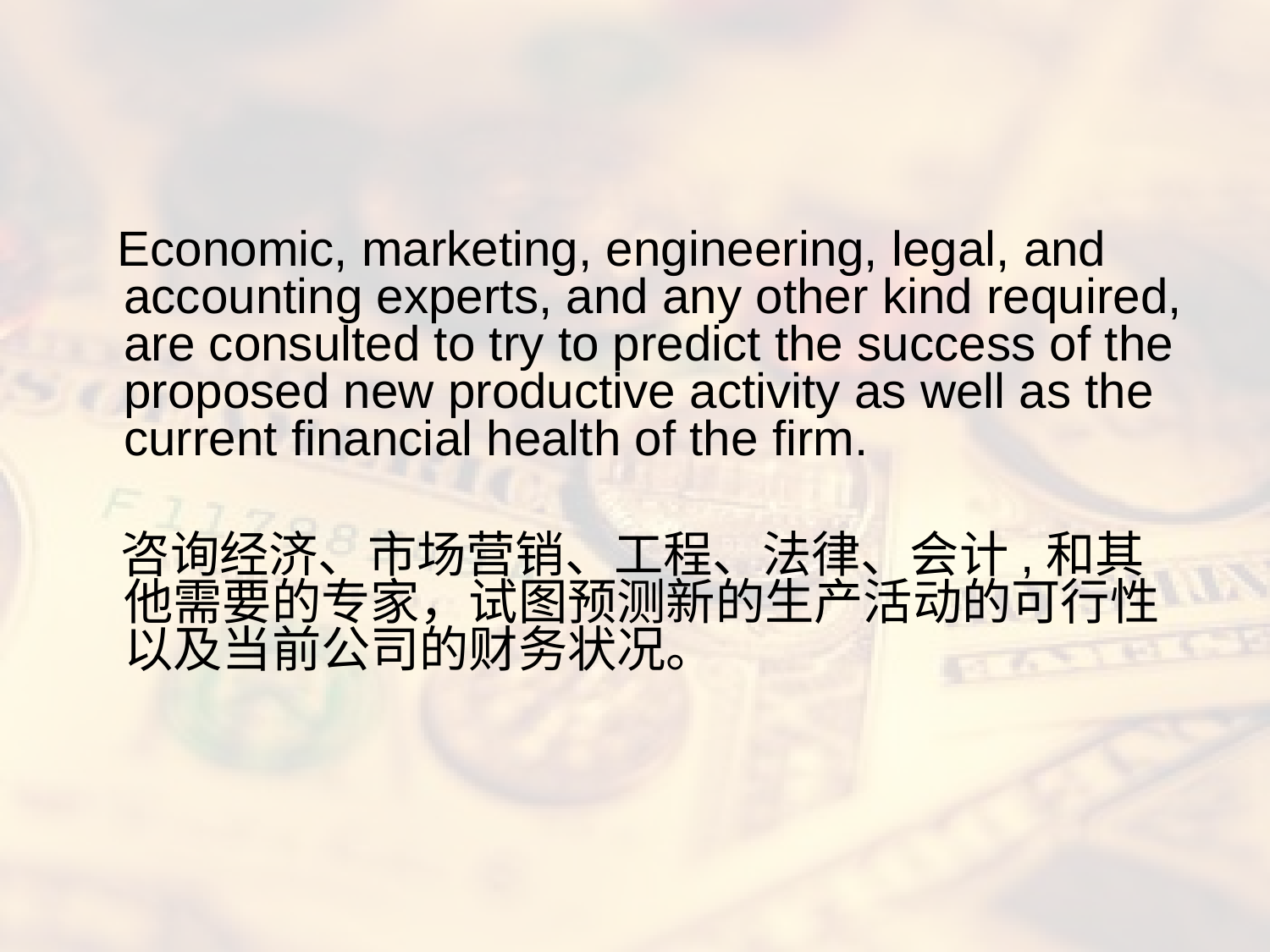

#
   Economic, marketing, engineering, legal, and accounting experts, and any other kind required, are consulted to try to predict the success of the proposed new productive activity as well as the current financial health of the firm.
   咨询经济、市场营销、工程、法律、会计,和其他需要的专家，试图预测新的生产活动的可行性以及当前公司的财务状况。